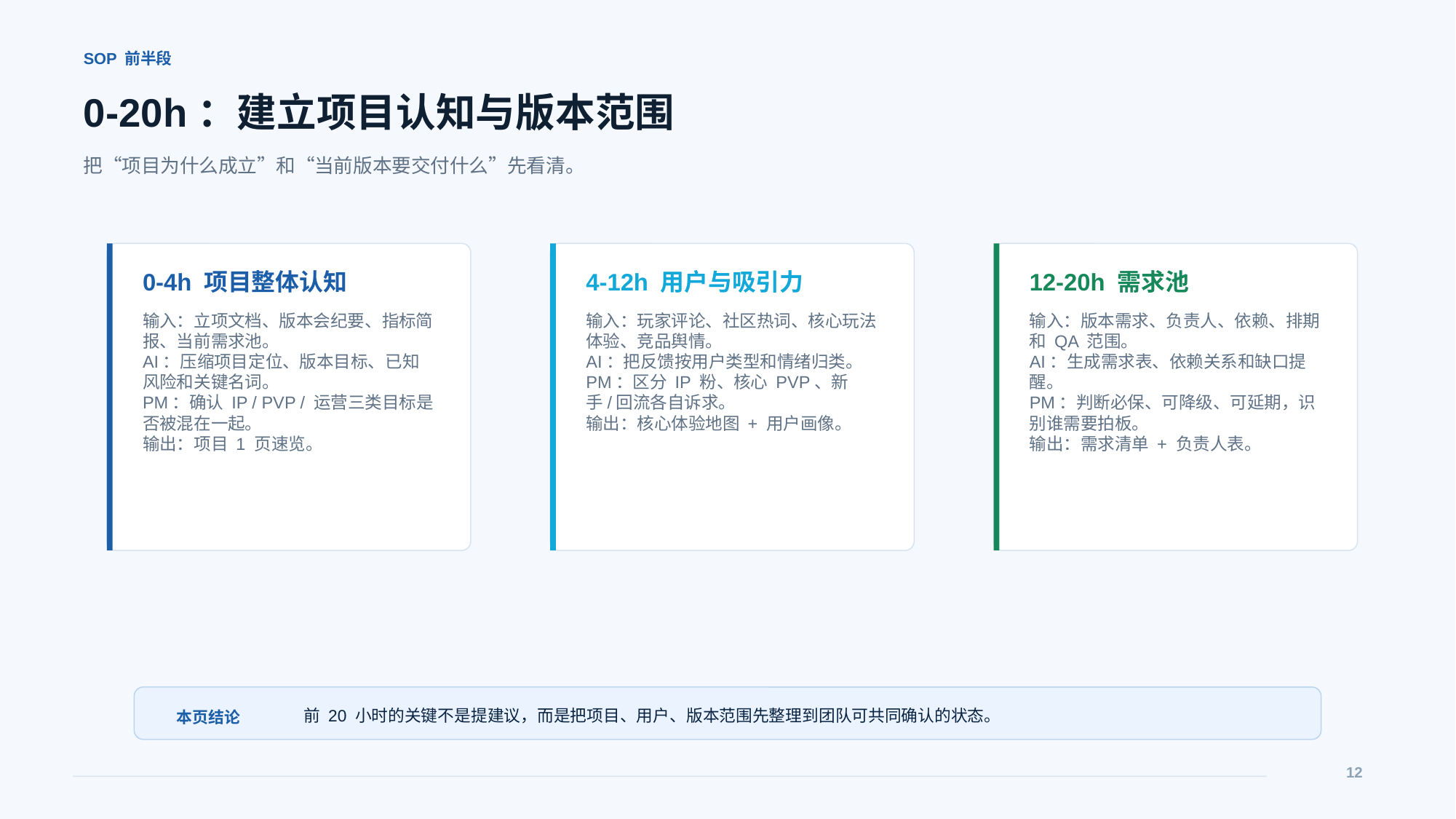

SOP 前半段
0-20h：建立项目认知与版本范围
把“项目为什么成立”和“当前版本要交付什么”先看清。

0-4h 项目整体认知
4-12h 用户与吸引力
12-20h 需求池
输入：立项文档、版本会纪要、指标简报、当前需求池。
AI：压缩项目定位、版本目标、已知风险和关键名词。
PM：确认 IP / PVP / 运营三类目标是否被混在一起。
输出：项目 1 页速览。
输入：玩家评论、社区热词、核心玩法体验、竞品舆情。
AI：把反馈按用户类型和情绪归类。
PM：区分 IP 粉、核心 PVP、新手/回流各自诉求。
输出：核心体验地图 + 用户画像。
输入：版本需求、负责人、依赖、排期和 QA 范围。
AI：生成需求表、依赖关系和缺口提醒。
PM：判断必保、可降级、可延期，识别谁需要拍板。
输出：需求清单 + 负责人表。

前 20 小时的关键不是提建议，而是把项目、用户、版本范围先整理到团队可共同确认的状态。
本页结论
12